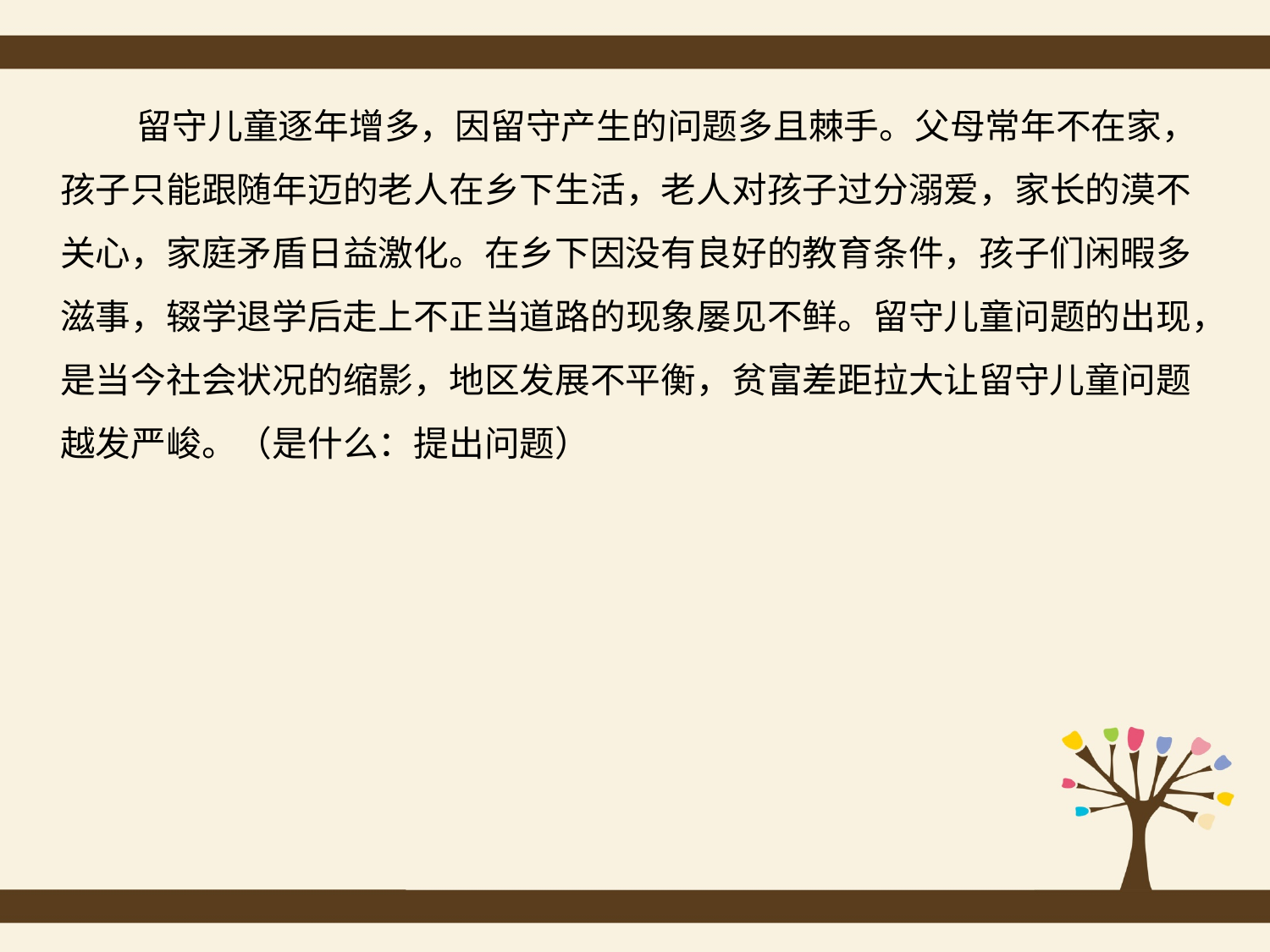

留守儿童逐年增多，因留守产生的问题多且棘手。父母常年不在家，孩子只能跟随年迈的老人在乡下生活，老人对孩子过分溺爱，家长的漠不关心，家庭矛盾日益激化。在乡下因没有良好的教育条件，孩子们闲暇多滋事，辍学退学后走上不正当道路的现象屡见不鲜。留守儿童问题的出现，是当今社会状况的缩影，地区发展不平衡，贫富差距拉大让留守儿童问题越发严峻。（是什么：提出问题）